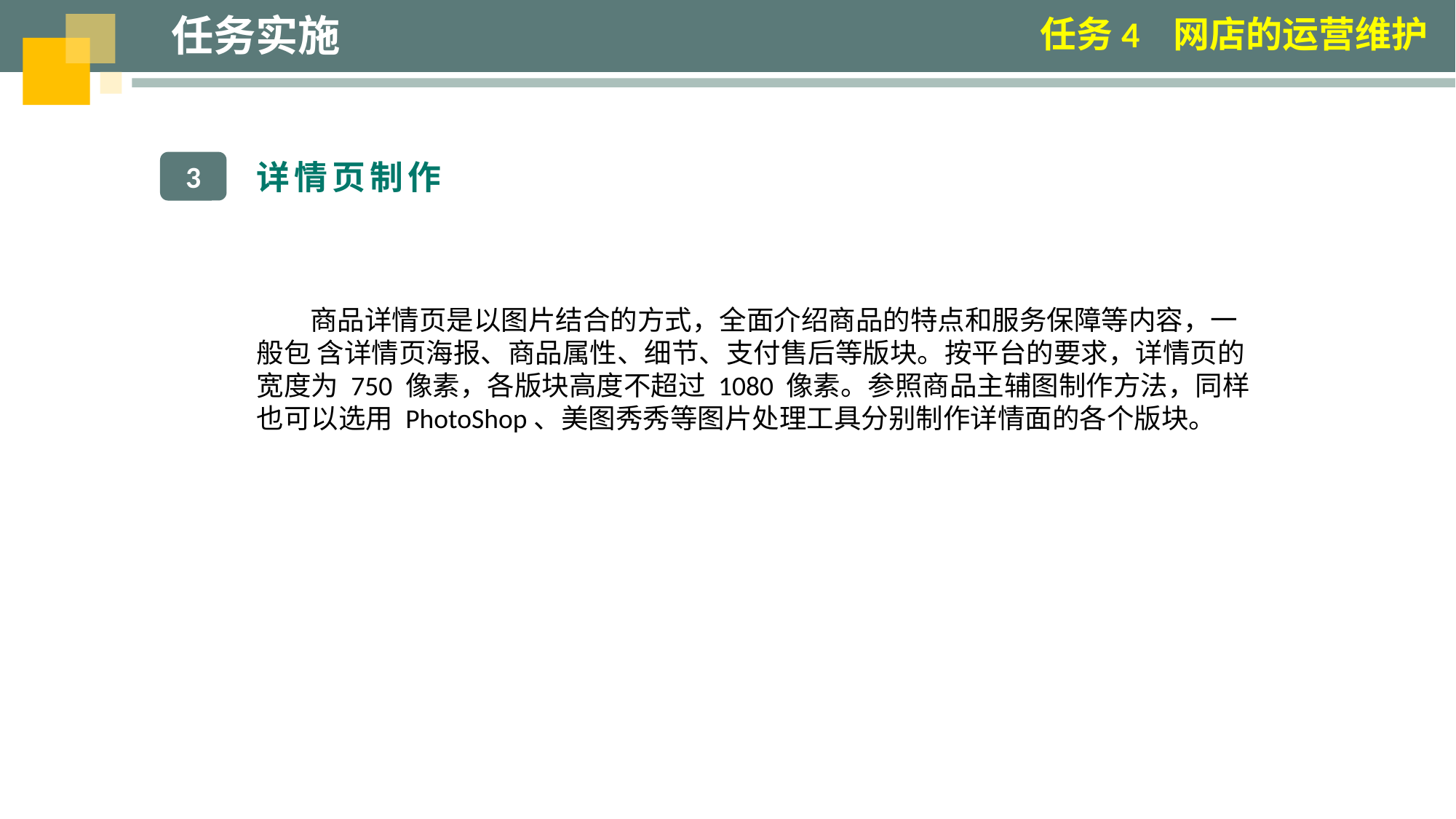

任务实施

任务4   网店的运营维护
详情页制作
3
商品详情页是以图片结合的方式，全面介绍商品的特点和服务保障等内容，一般包 含详情页海报、商品属性、细节、支付售后等版块。按平台的要求，详情页的宽度为 750 像素，各版块高度不超过 1080 像素。参照商品主辅图制作方法，同样也可以选用 PhotoShop、美图秀秀等图片处理工具分别制作详情面的各个版块。